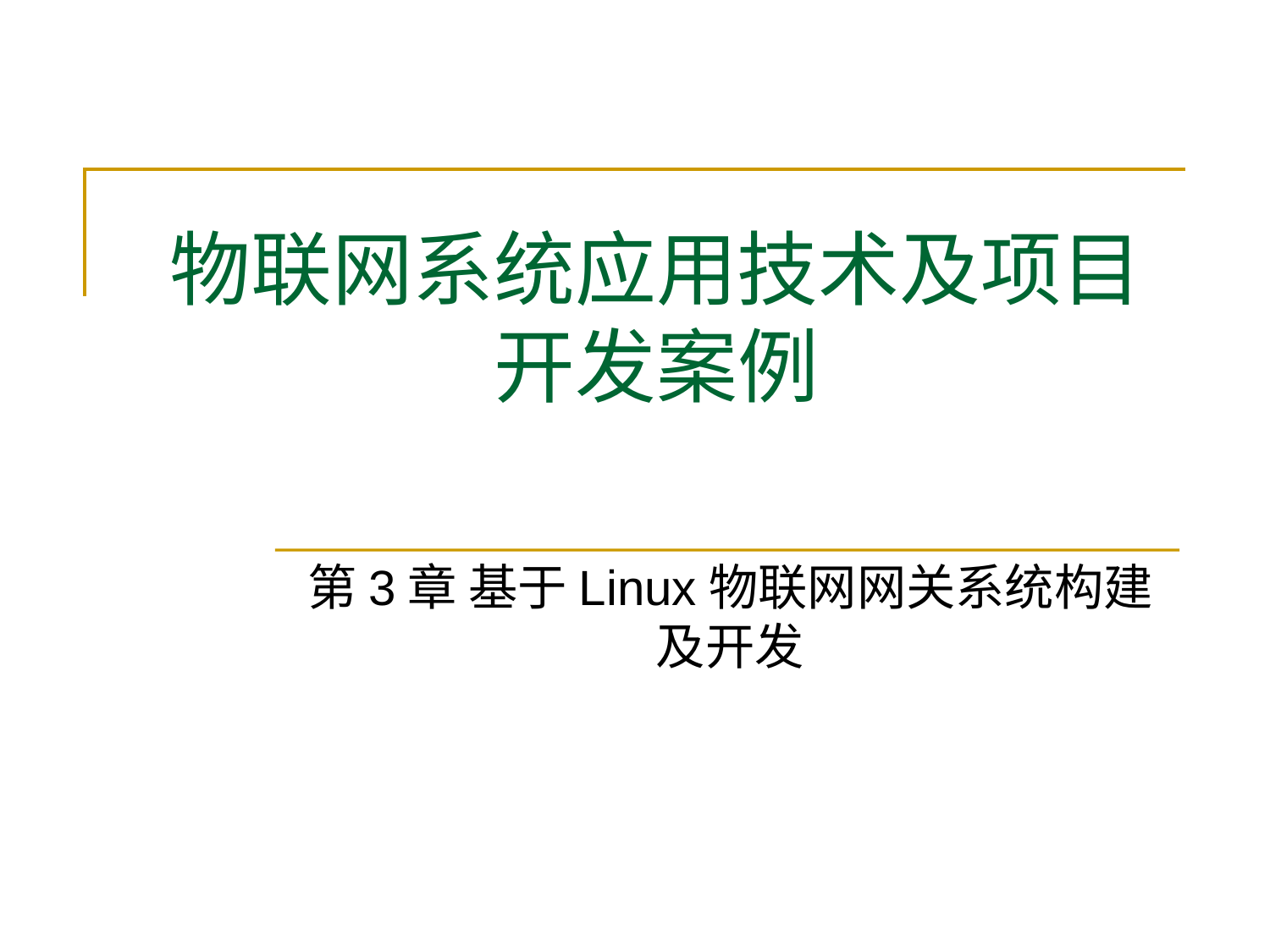

# 物联网系统应用技术及项目开发案例
第3章 基于Linux物联网网关系统构建及开发